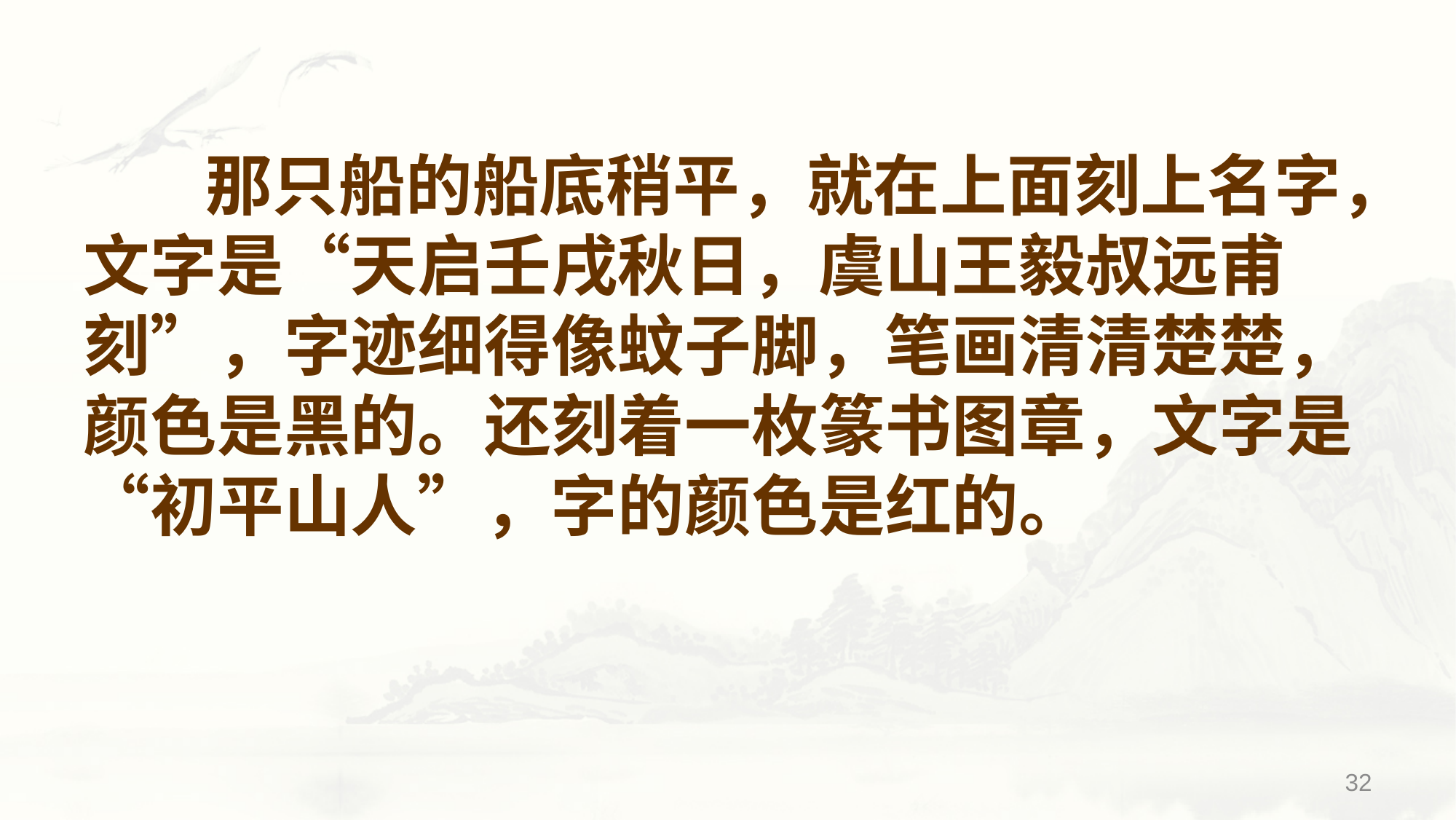

# 那只船的船底稍平，就在上面刻上名字，文字是“天启壬戌秋日，虞山王毅叔远甫刻”，字迹细得像蚊子脚，笔画清清楚楚，颜色是黑的。还刻着一枚篆书图章，文字是“初平山人”，字的颜色是红的。
32